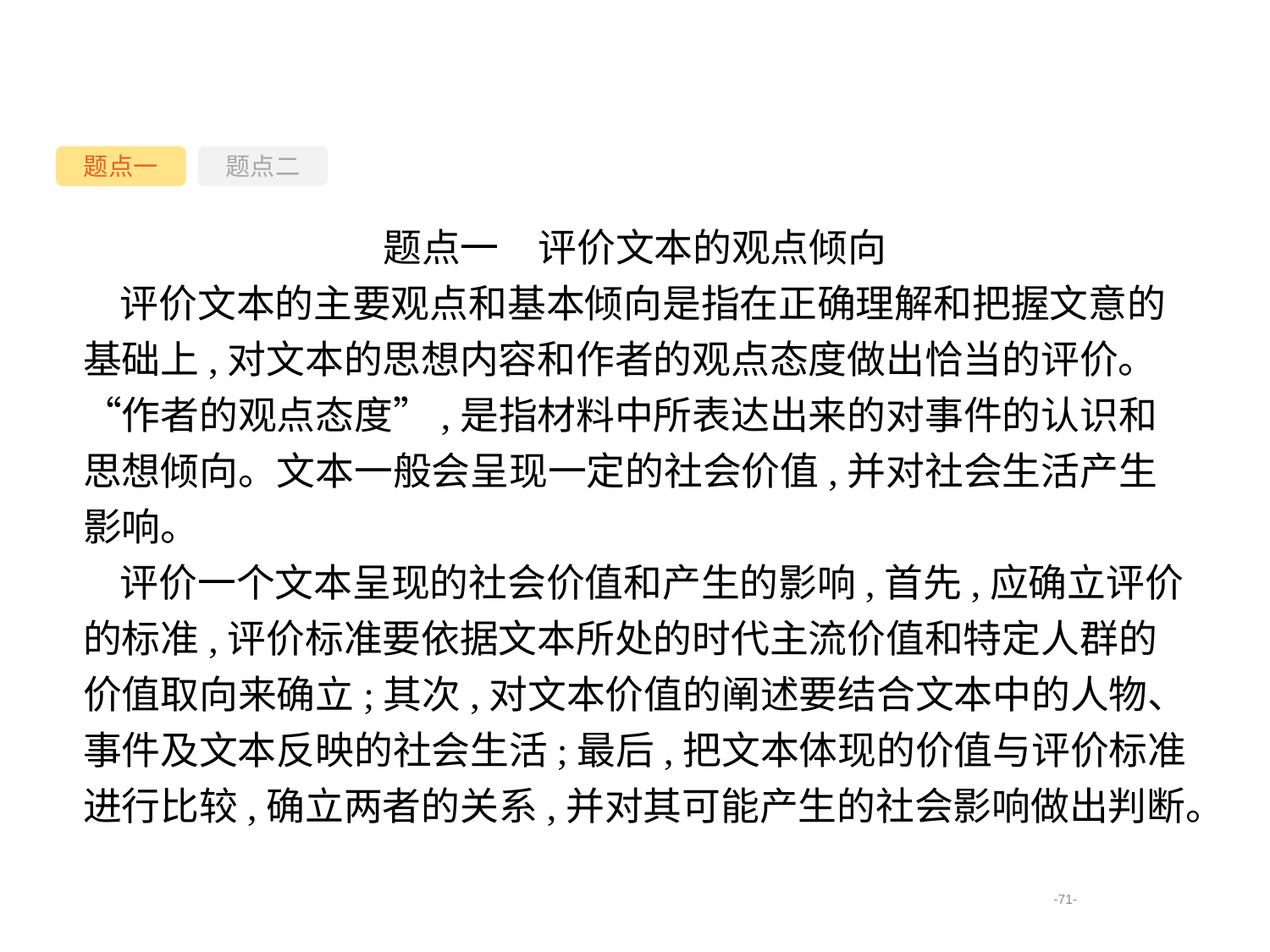

题点一
题点二
题点一　评价文本的观点倾向
评价文本的主要观点和基本倾向是指在正确理解和把握文意的基础上,对文本的思想内容和作者的观点态度做出恰当的评价。“作者的观点态度”,是指材料中所表达出来的对事件的认识和思想倾向。文本一般会呈现一定的社会价值,并对社会生活产生影响。
评价一个文本呈现的社会价值和产生的影响,首先,应确立评价的标准,评价标准要依据文本所处的时代主流价值和特定人群的价值取向来确立;其次,对文本价值的阐述要结合文本中的人物、事件及文本反映的社会生活;最后,把文本体现的价值与评价标准进行比较,确立两者的关系,并对其可能产生的社会影响做出判断。
-71-